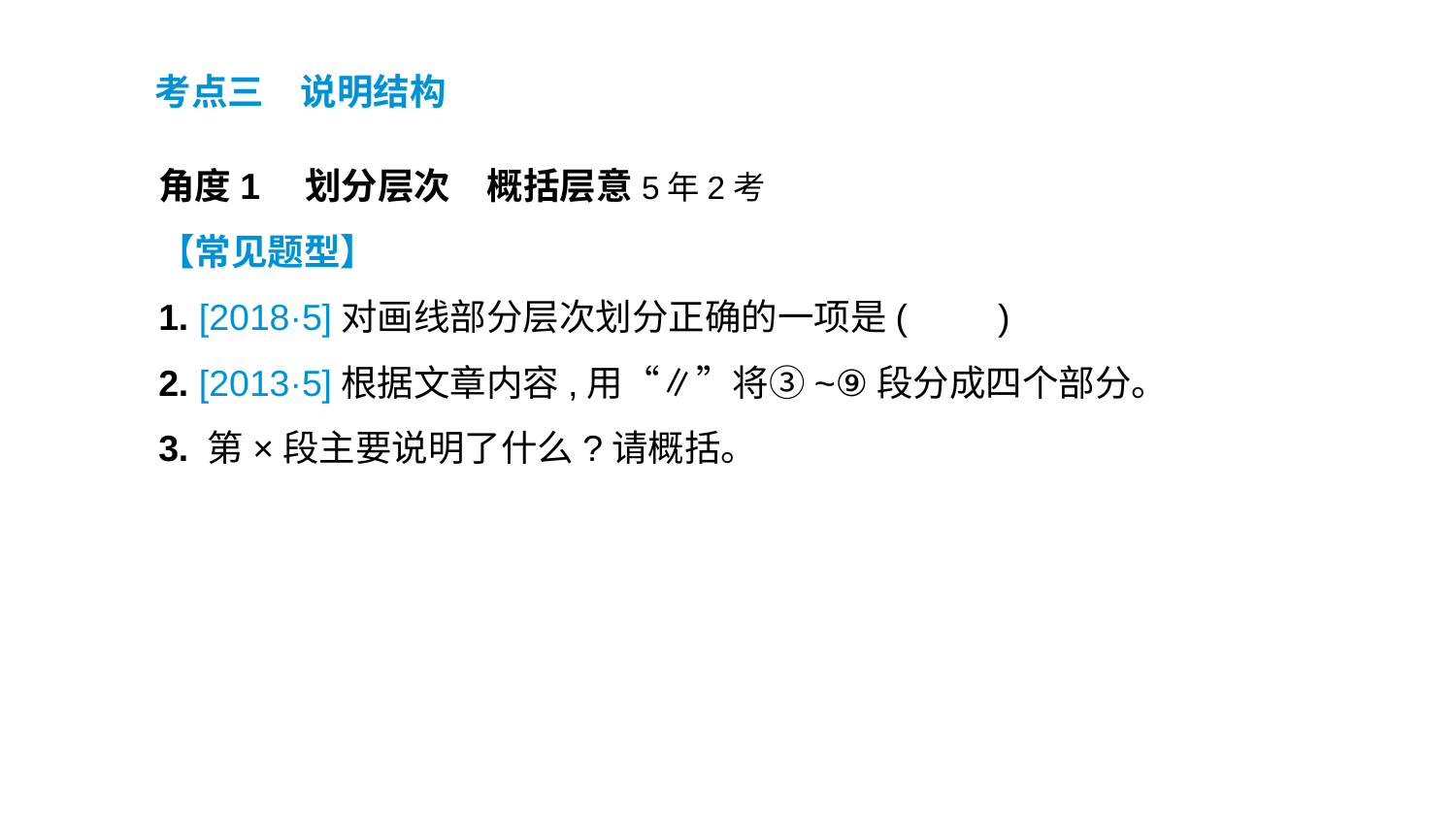

考点三　说明结构
角度1　划分层次　概括层意5年2考
【常见题型】
1. [2018·5]对画线部分层次划分正确的一项是(　　)
2. [2013·5]根据文章内容,用“∥”将③~⑨段分成四个部分。
3. 第×段主要说明了什么?请概括。